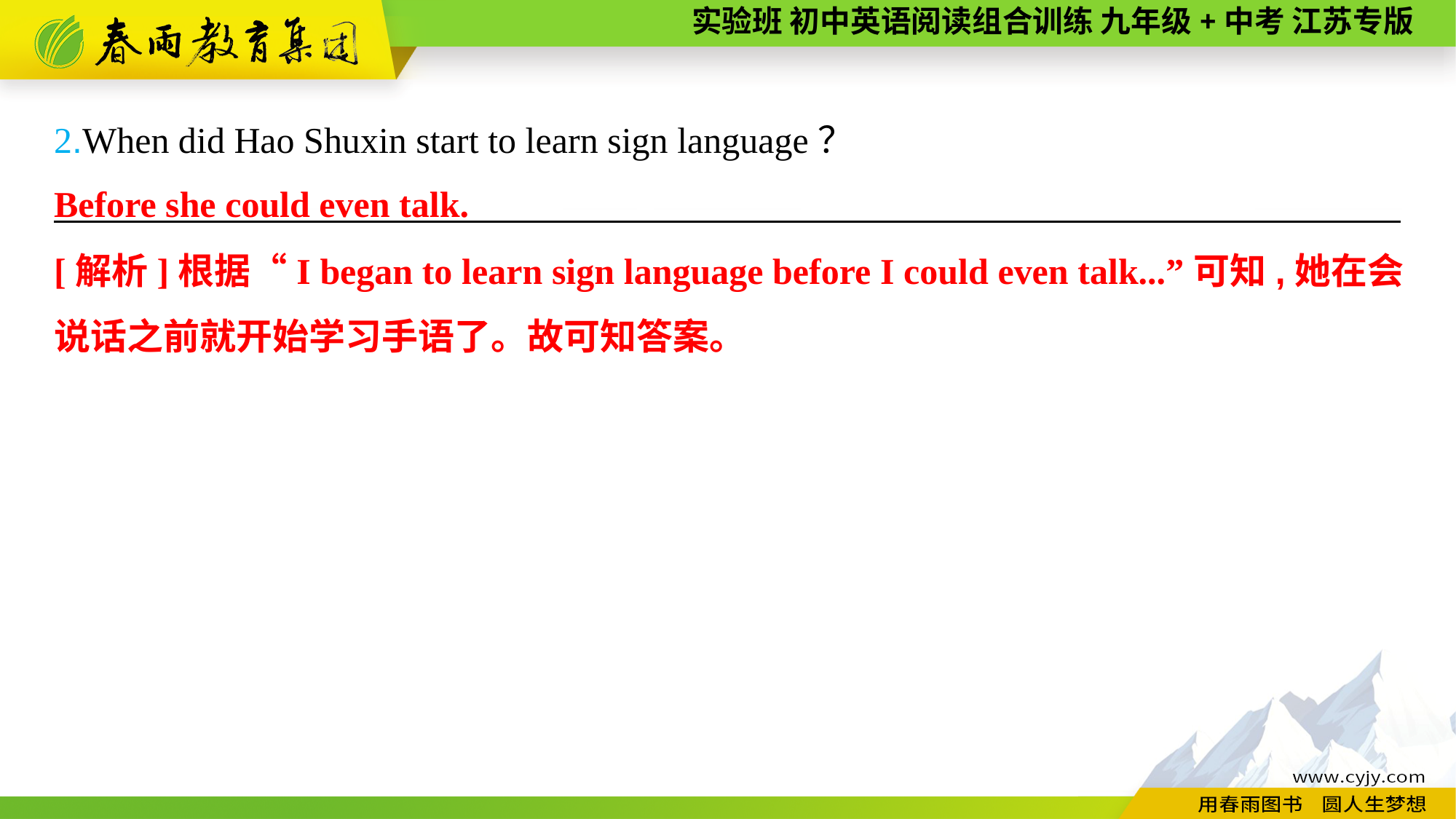

2.When did Hao Shuxin start to learn sign language？
————————                        ——  ————                                                  ————
Before she could even talk.
[解析]根据“I began to learn sign language before I could even talk...”可知,她在会说话之前就开始学习手语了。故可知答案。